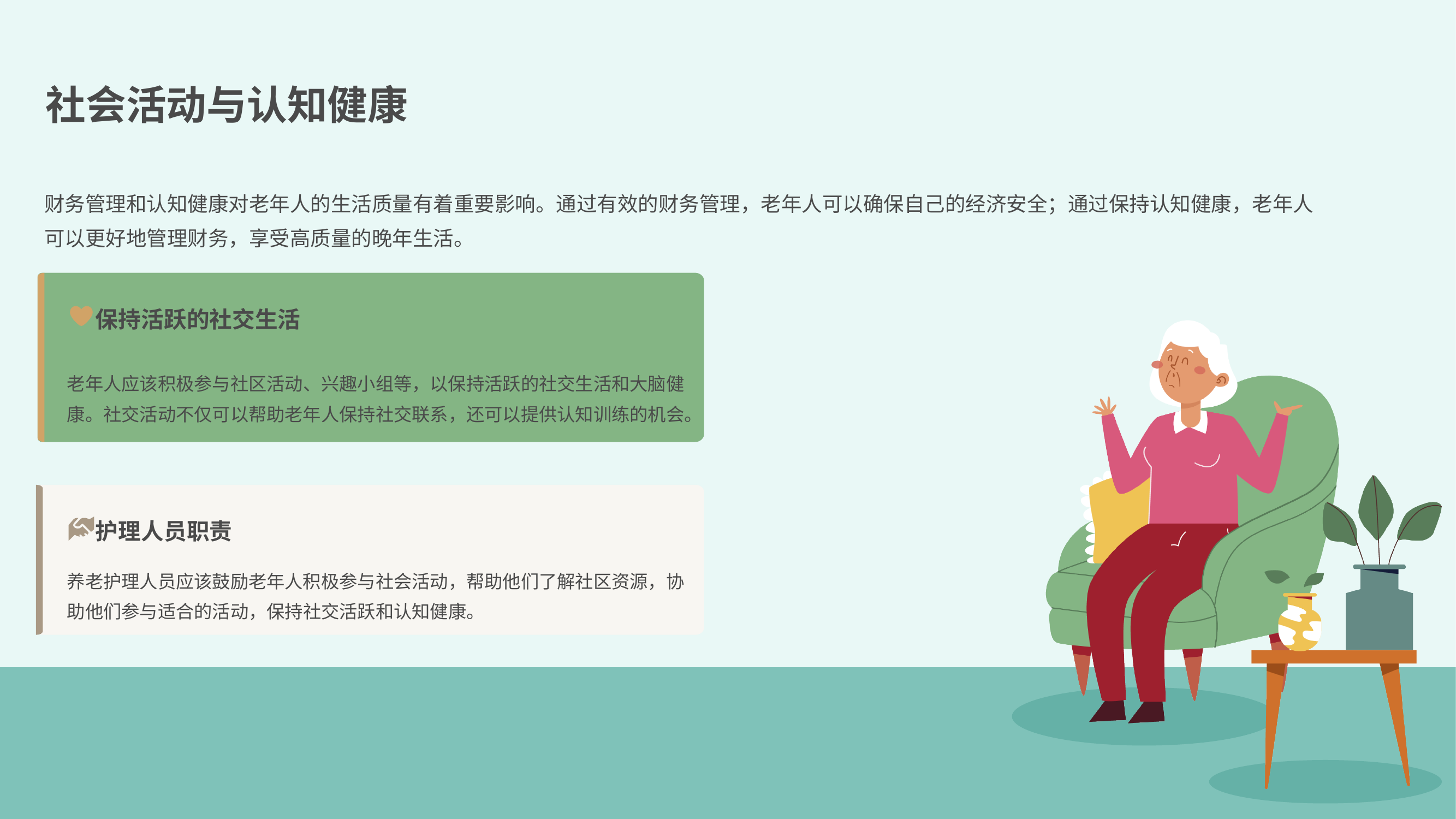

社会活动与认知健康
财务管理和认知健康对老年人的生活质量有着重要影响。通过有效的财务管理，老年人可以确保自己的经济安全；通过保持认知健康，老年人可以更好地管理财务，享受高质量的晚年生活。

保持活跃的社交生活

老年人应该积极参与社区活动、兴趣小组等，以保持活跃的社交生活和大脑健康。社交活动不仅可以帮助老年人保持社交联系，还可以提供认知训练的机会。

护理人员职责

养老护理人员应该鼓励老年人积极参与社会活动，帮助他们了解社区资源，协助他们参与适合的活动，保持社交活跃和认知健康。